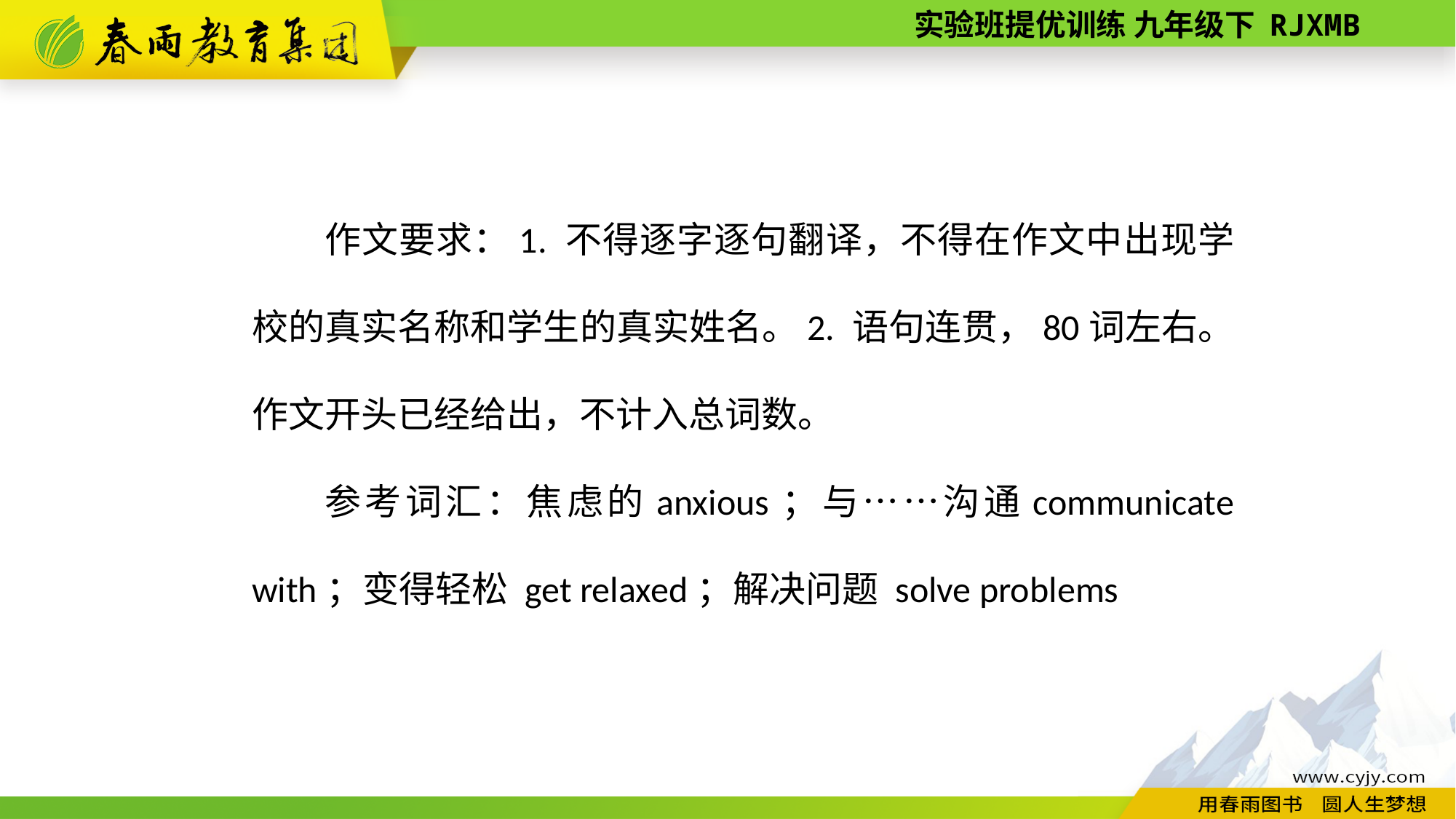

作文要求：1. 不得逐字逐句翻译，不得在作文中出现学校的真实名称和学生的真实姓名。2. 语句连贯，80词左右。作文开头已经给出，不计入总词数。
参考词汇：焦虑的anxious；与……沟通communicate with；变得轻松 get relaxed；解决问题 solve problems